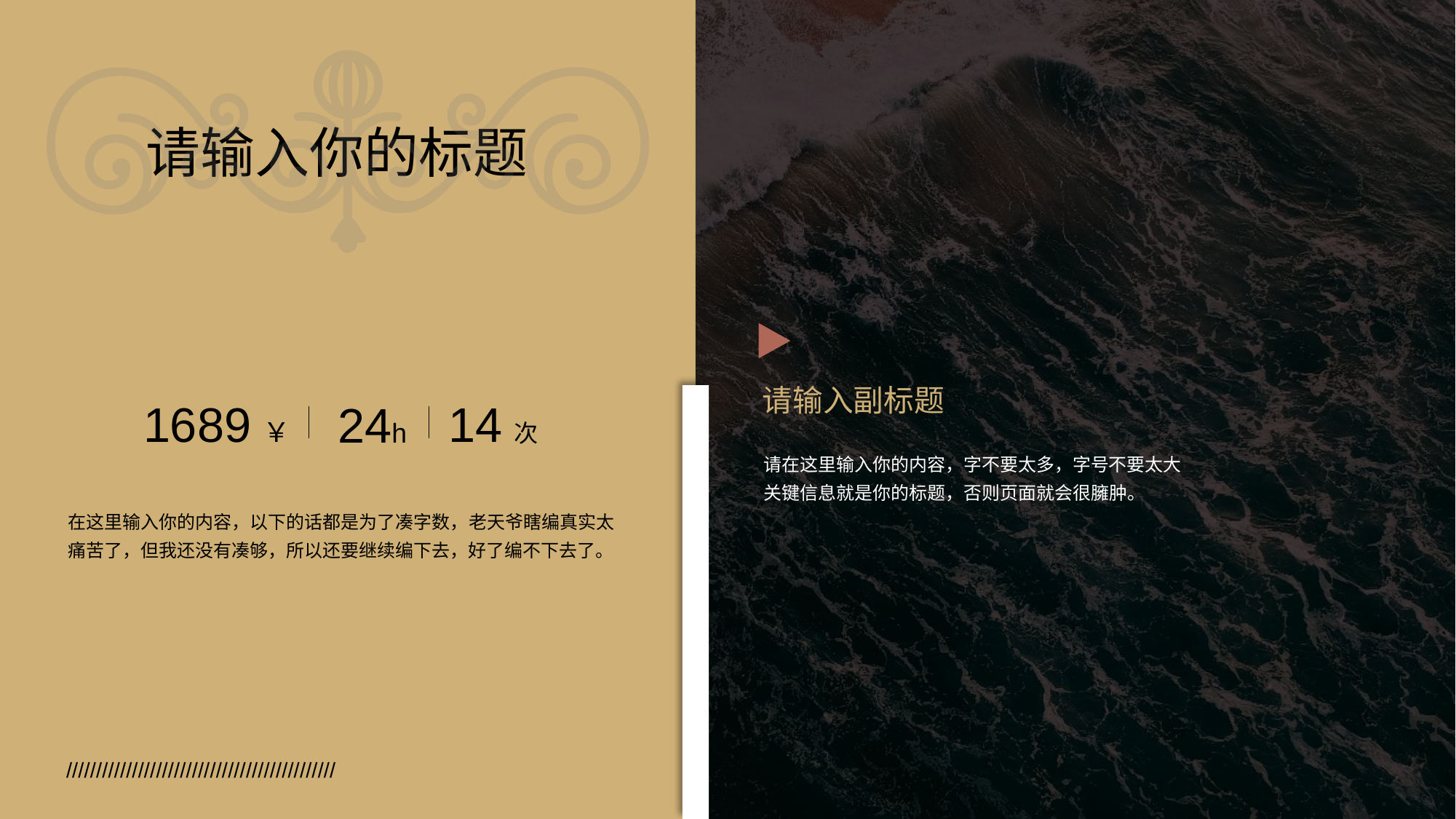

请输入你的标题

请输入副标题

1689￥
14次
24h
请在这里输入你的内容，字不要太多，字号不要太大
关键信息就是你的标题，否则页面就会很臃肿。
在这里输入你的内容，以下的话都是为了凑字数，老天爷瞎编真实太痛苦了，但我还没有凑够，所以还要继续编下去，好了编不下去了。
/////////////////////////////////////////////